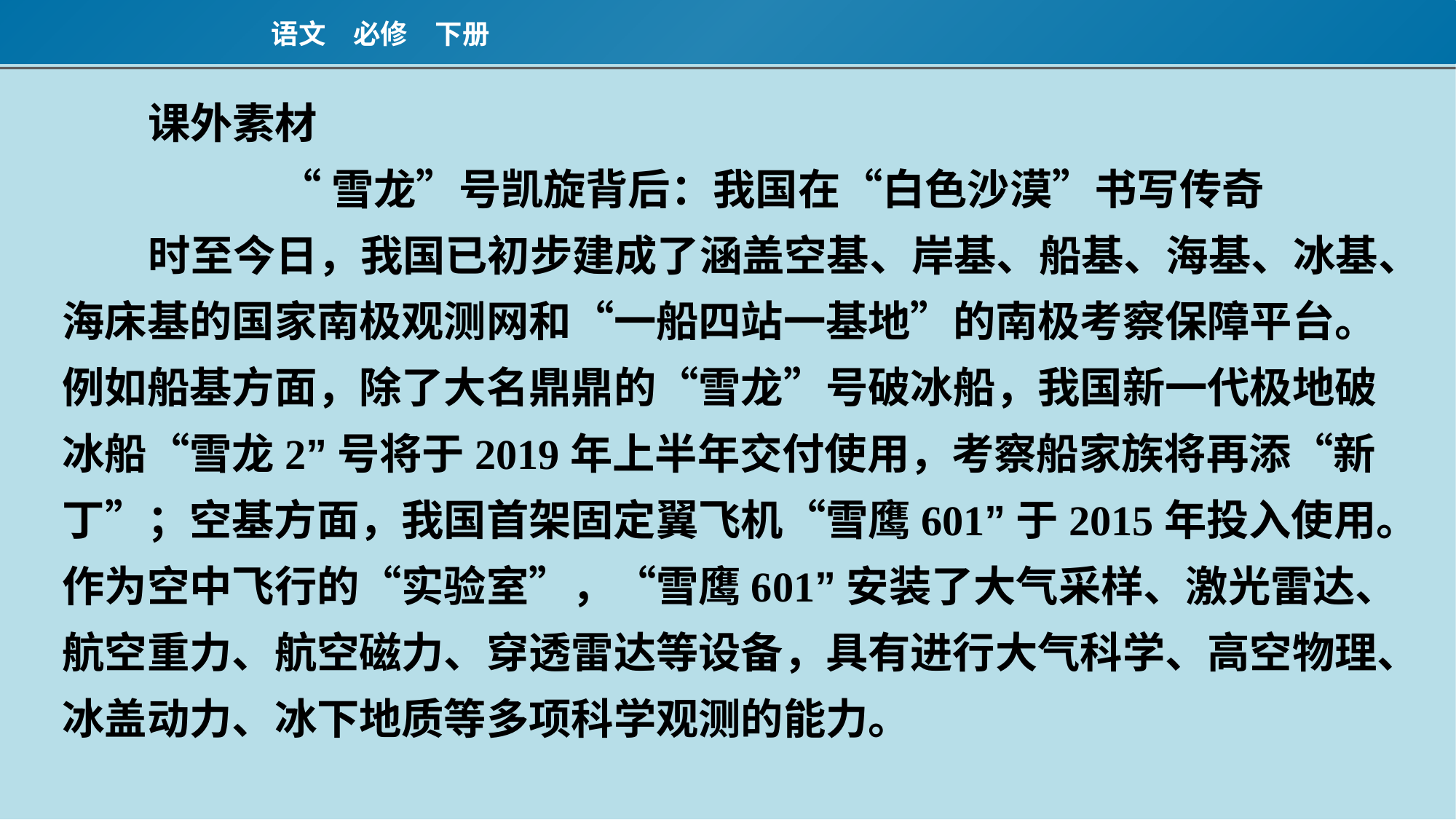

课外素材
“雪龙”号凯旋背后：我国在“白色沙漠”书写传奇
时至今日，我国已初步建成了涵盖空基、岸基、船基、海基、冰基、海床基的国家南极观测网和“一船四站一基地”的南极考察保障平台。例如船基方面，除了大名鼎鼎的“雪龙”号破冰船，我国新一代极地破冰船“雪龙2”号将于2019年上半年交付使用，考察船家族将再添“新丁”；空基方面，我国首架固定翼飞机“雪鹰601”于2015年投入使用。作为空中飞行的“实验室”，“雪鹰601”安装了大气采样、激光雷达、航空重力、航空磁力、穿透雷达等设备，具有进行大气科学、高空物理、冰盖动力、冰下地质等多项科学观测的能力。